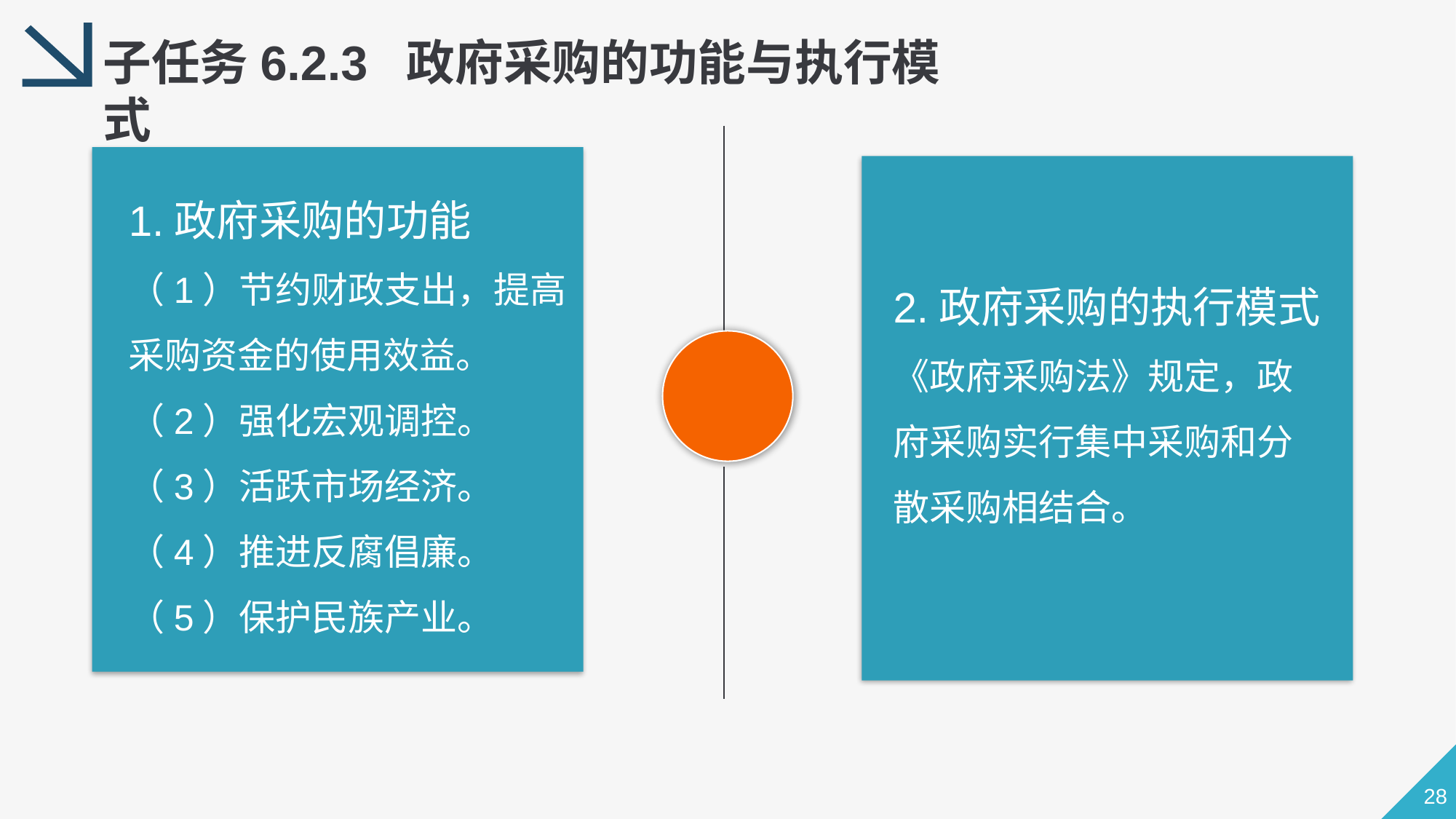

子任务6.2.3  政府采购的功能与执行模式

1.政府采购的功能
（1）节约财政支出，提高采购资金的使用效益。
（2）强化宏观调控。
（3）活跃市场经济。
（4）推进反腐倡廉。
（5）保护民族产业。
2.政府采购的执行模式
《政府采购法》规定，政府采购实行集中采购和分散采购相结合。